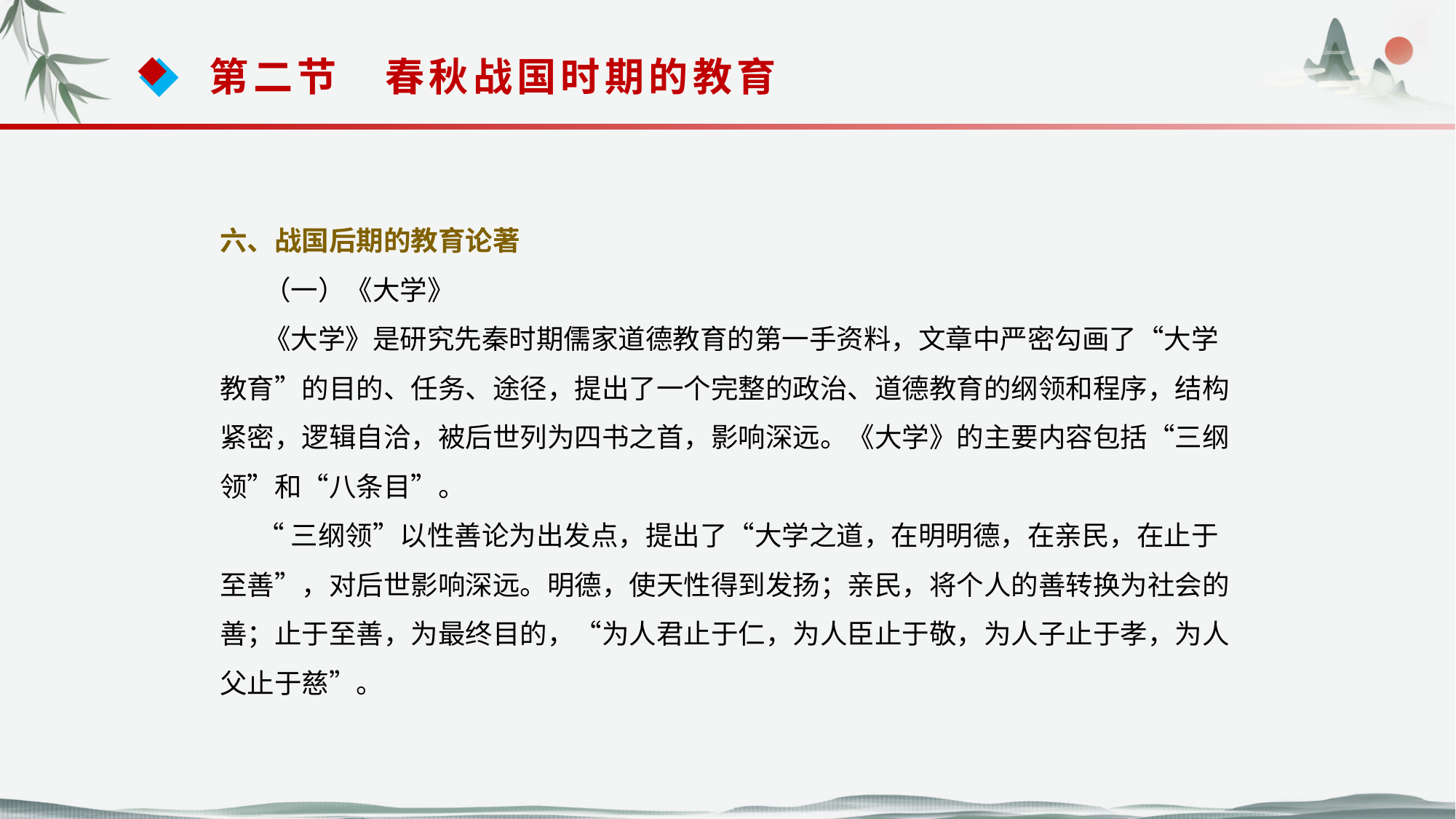

第二节　春秋战国时期的教育

六、战国后期的教育论著
      （一）《大学》
      《大学》是研究先秦时期儒家道德教育的第一手资料，文章中严密勾画了“大学教育”的目的、任务、途径，提出了一个完整的政治、道德教育的纲领和程序，结构紧密，逻辑自洽，被后世列为四书之首，影响深远。《大学》的主要内容包括“三纲领”和“八条目”。
      “三纲领”以性善论为出发点，提出了“大学之道，在明明德，在亲民，在止于至善”，对后世影响深远。明德，使天性得到发扬；亲民，将个人的善转换为社会的善；止于至善，为最终目的，“为人君止于仁，为人臣止于敬，为人子止于孝，为人父止于慈”。